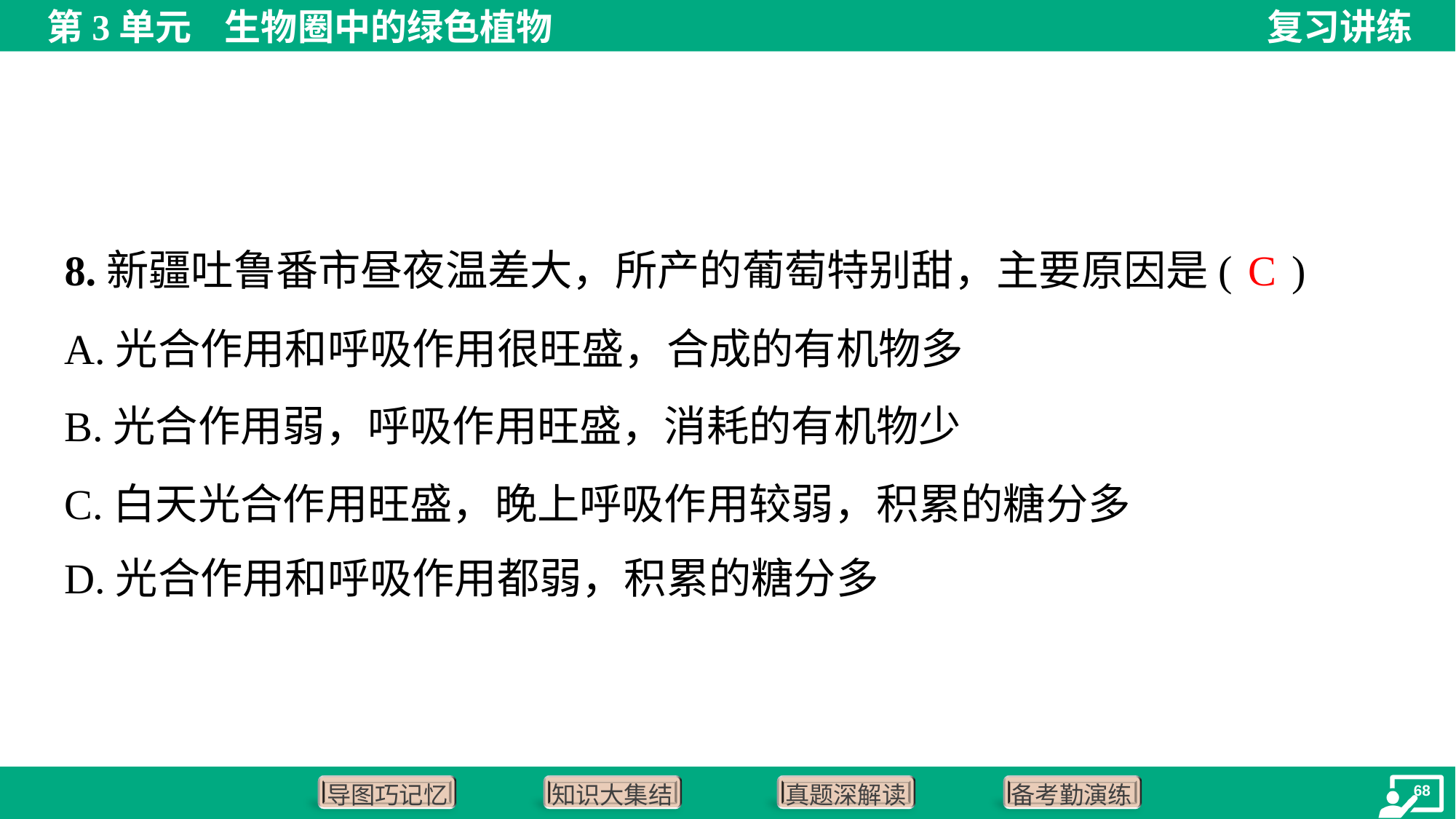

C
8.新疆吐鲁番市昼夜温差大，所产的葡萄特别甜，主要原因是(     )
A.光合作用和呼吸作用很旺盛，合成的有机物多
B.光合作用弱，呼吸作用旺盛，消耗的有机物少
C.白天光合作用旺盛，晚上呼吸作用较弱，积累的糖分多
D.光合作用和呼吸作用都弱，积累的糖分多